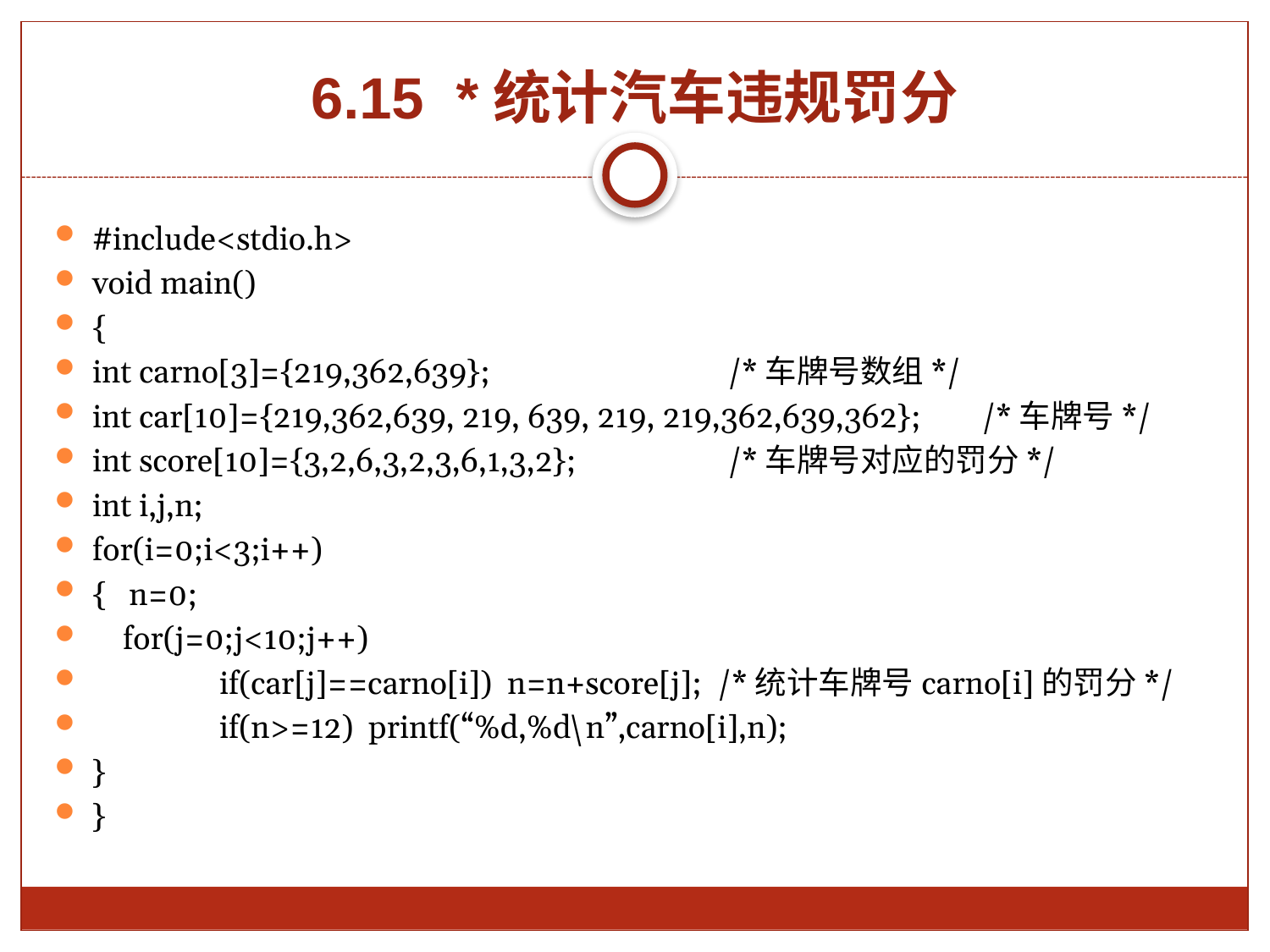

# 6.15  *统计汽车违规罚分
#include<stdio.h>
void main()
{
int carno[3]={219,362,639};		/*车牌号数组*/
int car[10]={219,362,639, 219, 639, 219, 219,362,639,362};	/*车牌号*/
int score[10]={3,2,6,3,2,3,6,1,3,2};		/*车牌号对应的罚分*/
int i,j,n;
for(i=0;i<3;i++)
{   n=0;
    for(j=0;j<10;j++)
	if(car[j]==carno[i])  n=n+score[j];  /*统计车牌号carno[i]的罚分*/
	if(n>=12)  printf(“%d,%d\n”,carno[i],n);
}
}